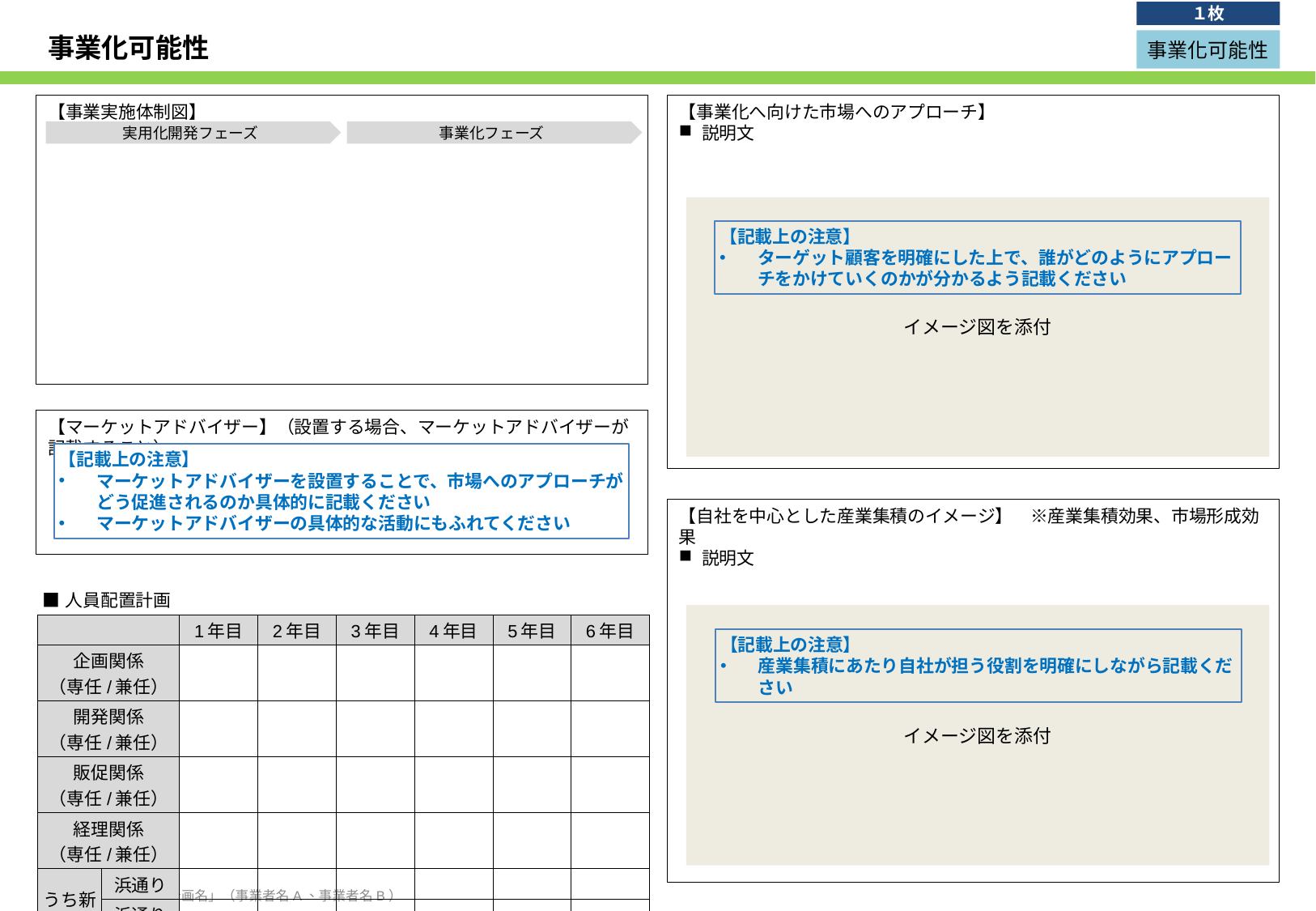

１枚
# 事業化可能性
事業化可能性
【事業実施体制図】
【事業化へ向けた市場へのアプローチ】
説明文

実用化開発フェーズ
事業化フェーズ
イメージ図を添付
【記載上の注意】
ターゲット顧客を明確にした上で、誰がどのようにアプローチをかけていくのかが分かるよう記載ください
【マーケットアドバイザー】（設置する場合、マーケットアドバイザーが記載すること）
【記載上の注意】
マーケットアドバイザーを設置することで、市場へのアプローチがどう促進されるのか具体的に記載ください
マーケットアドバイザーの具体的な活動にもふれてください
【自社を中心とした産業集積のイメージ】　※産業集積効果、市場形成効果
説明文
| ■人員配置計画 |  |  |  |  |  |  |  |
| --- | --- | --- | --- | --- | --- | --- | --- |
|  |  | 1年目 | 2年目 | 3年目 | 4年目 | 5年目 | 6年目 |
| 企画関係 （専任/兼任） |  |  |  |  |  |  |  |
| 開発関係 （専任/兼任） |  |  |  |  |  |  |  |
| 販促関係 （専任/兼任） |  |  |  |  |  |  |  |
| 経理関係 （専任/兼任） |  |  |  |  |  |  |  |
| うち新規雇用 | 浜通り |  |  |  |  |  |  |
|  | 浜通り外 |  |  |  |  |  |  |
イメージ図を添付
【記載上の注意】
産業集積にあたり自社が担う役割を明確にしながら記載ください
13
「事業計画名」（事業者名A、事業者名B）